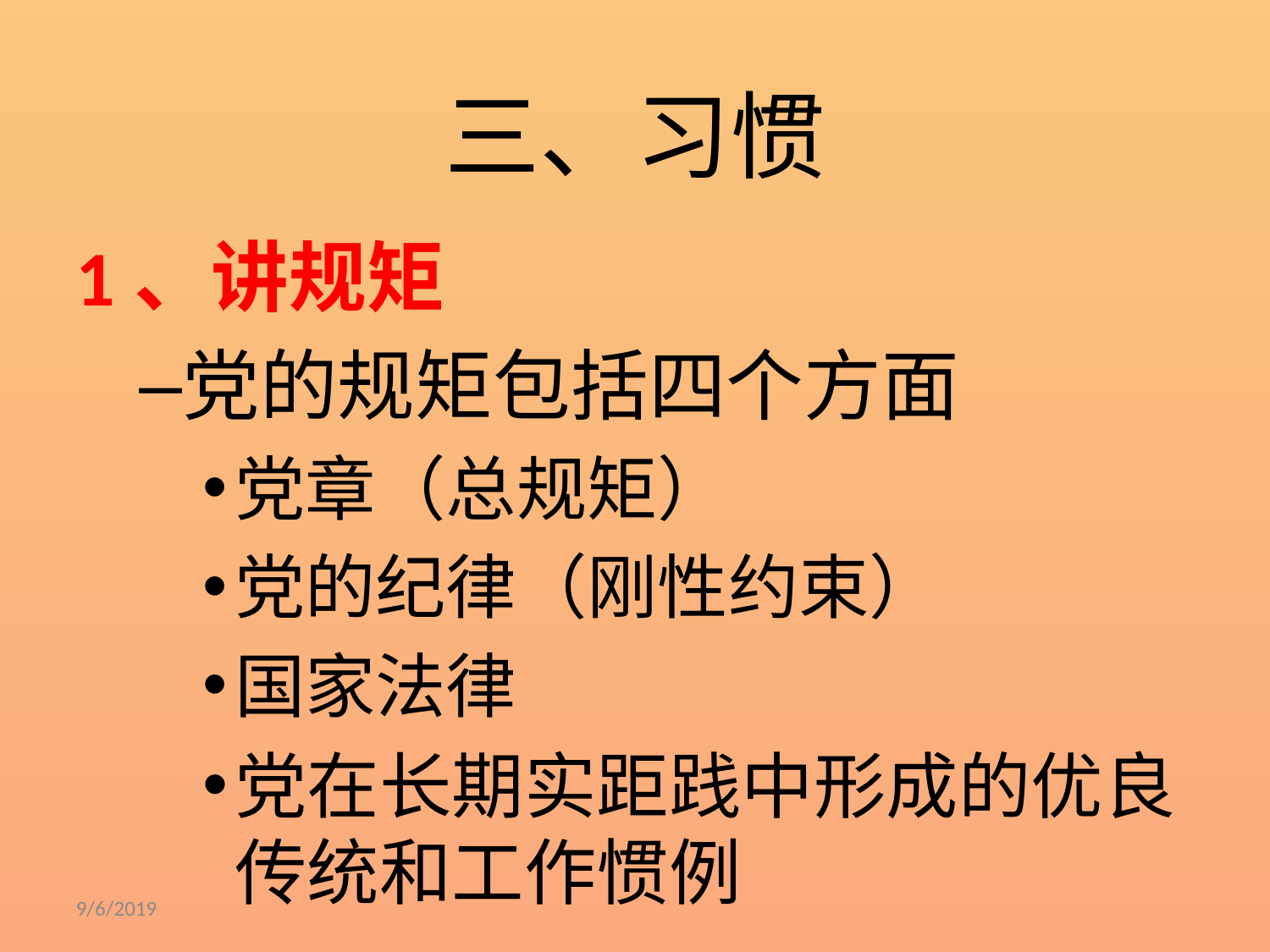

# 三、习惯
1、讲规矩
党的规矩包括四个方面
党章（总规矩）
党的纪律（刚性约束）
国家法律
党在长期实距践中形成的优良传统和工作惯例
9/6/2019